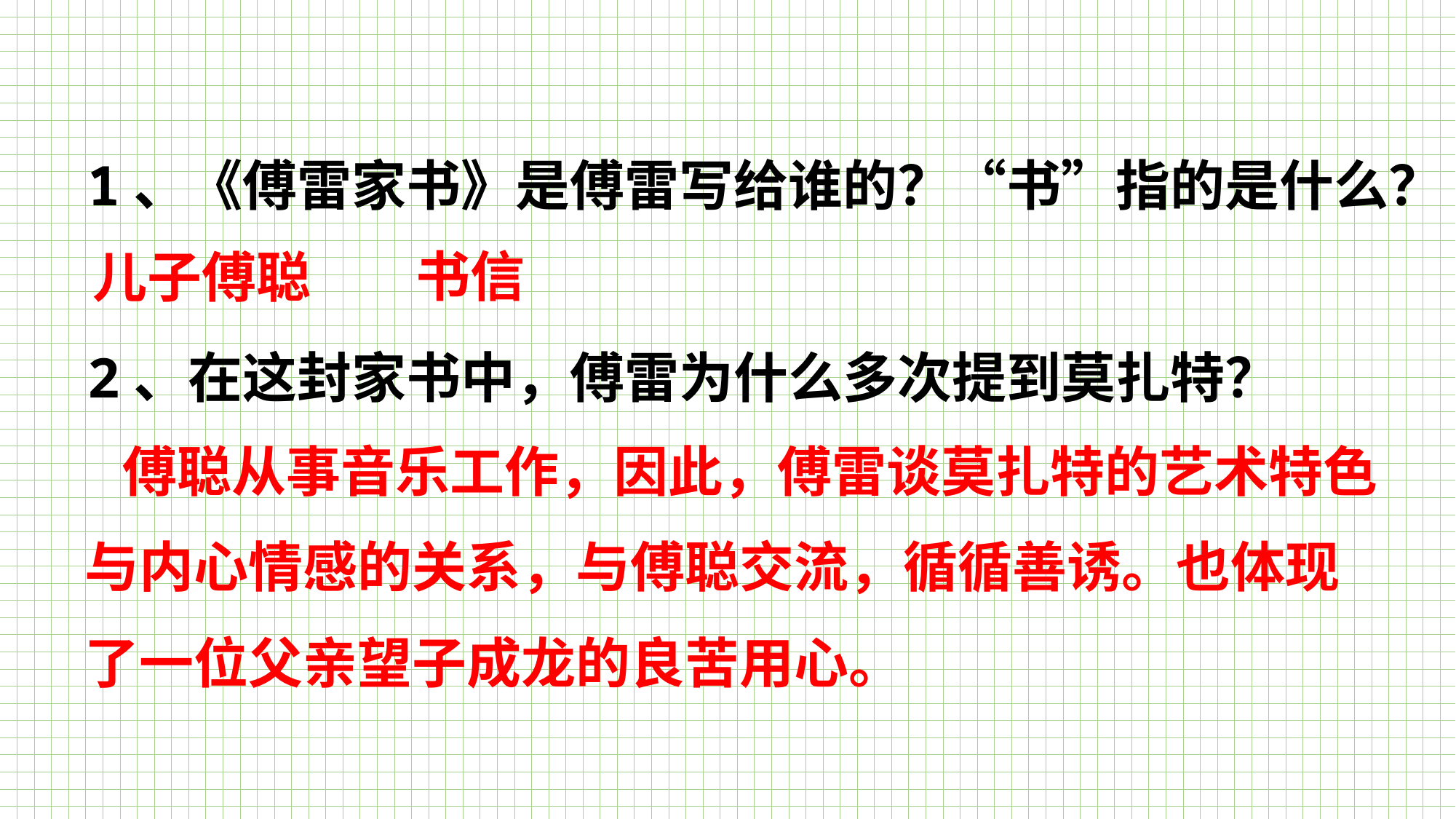

1、《傅雷家书》是傅雷写给谁的？“书”指的是什么？

2、在这封家书中，傅雷为什么多次提到莫扎特？
书信
儿子傅聪
  傅聪从事音乐工作，因此，傅雷谈莫扎特的艺术特色与内心情感的关系，与傅聪交流，循循善诱。也体现了一位父亲望子成龙的良苦用心。